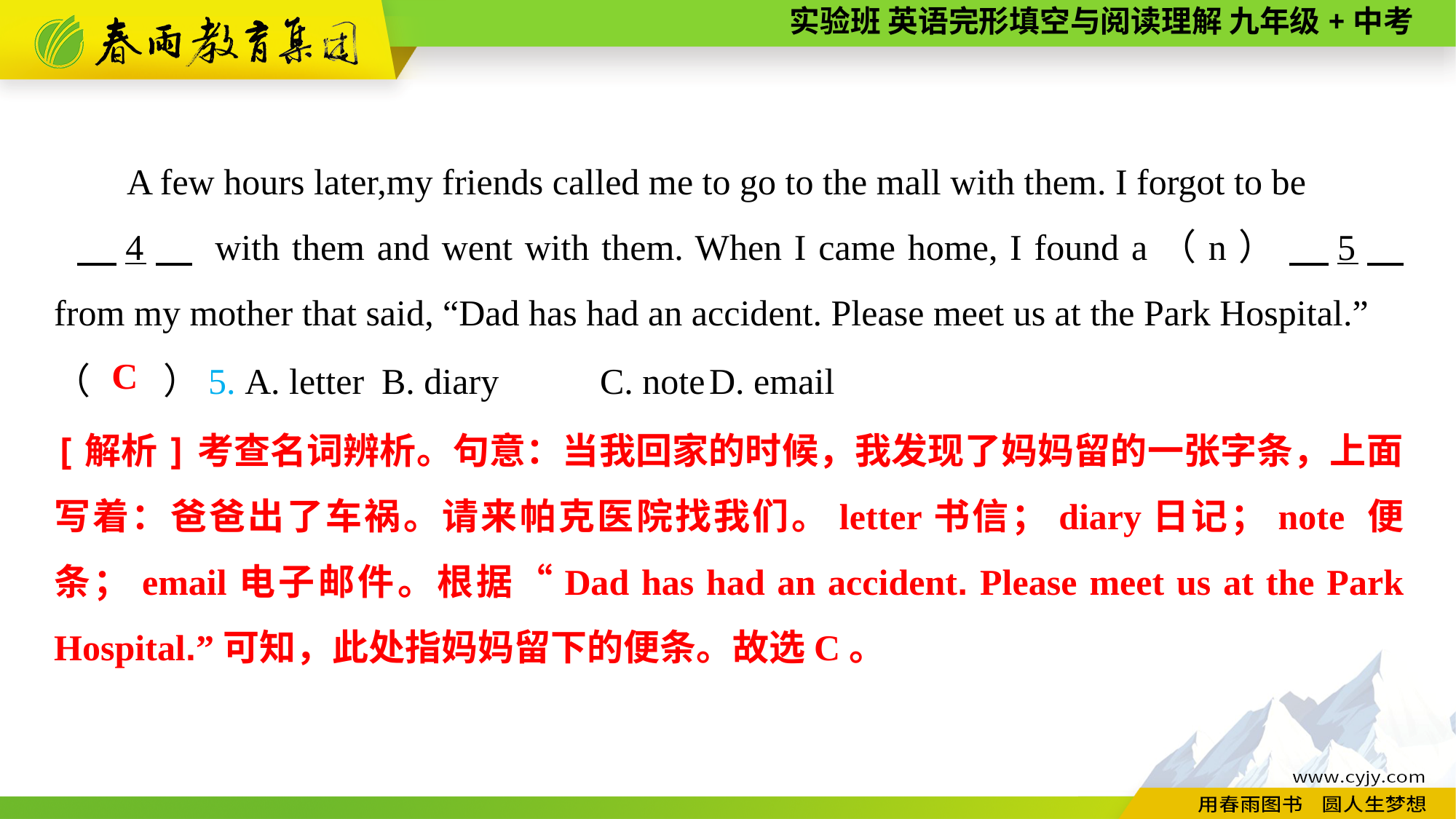

A few hours later,my friends called me to go to the mall with them. I forgot to be
 　4　 with them and went with them. When I came home, I found a（n） 　5　 from my mother that said, “Dad has had an accident. Please meet us at the Park Hospital.”
（　　）5. A. letter	B. diary	C. note	D. email
C
[解析]考查名词辨析。句意：当我回家的时候，我发现了妈妈留的一张字条，上面写着：爸爸出了车祸。请来帕克医院找我们。letter书信；diary日记；note 便条；email电子邮件。根据“Dad has had an accident. Please meet us at the Park Hospital.”可知，此处指妈妈留下的便条。故选C。